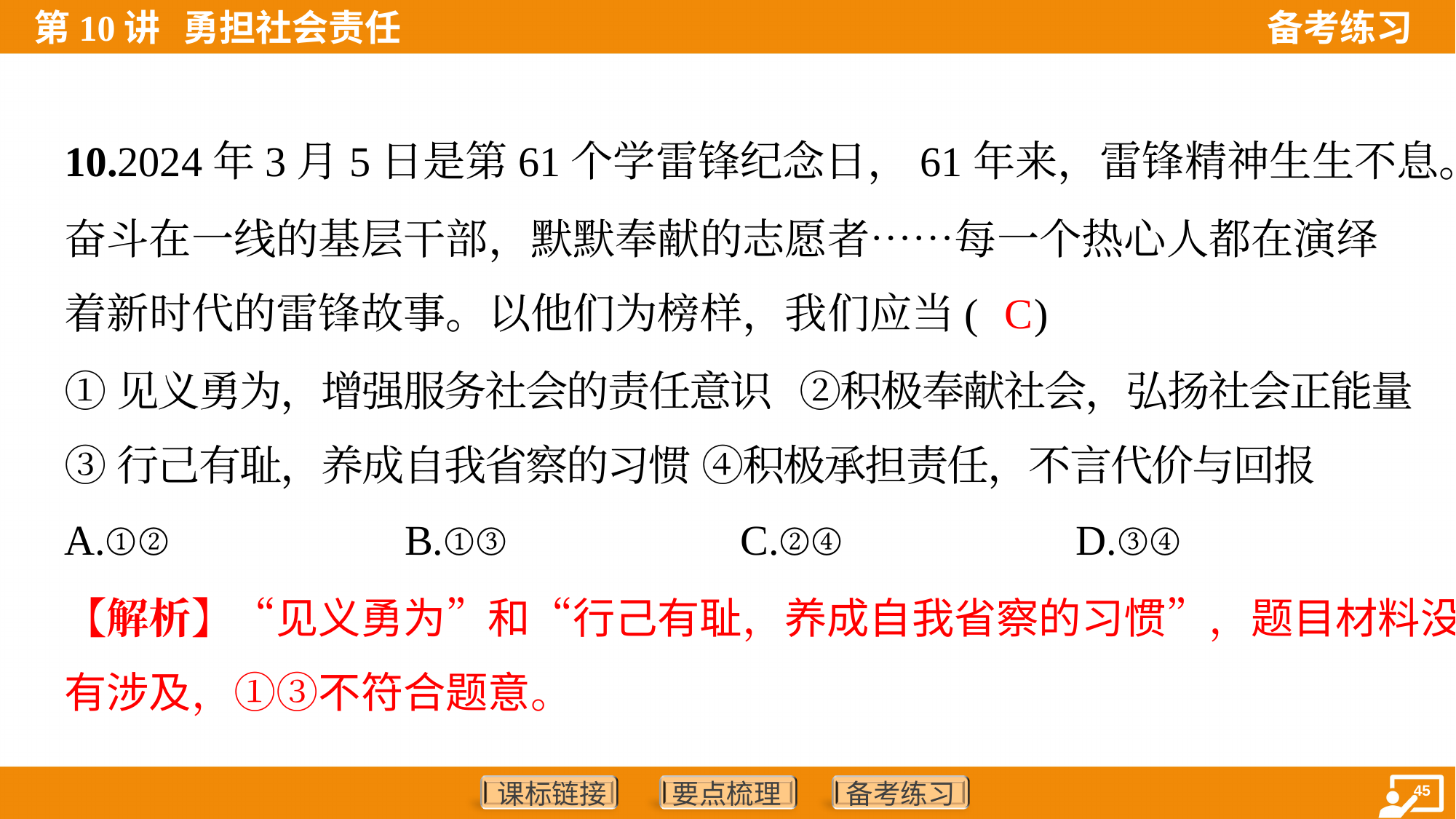

10.2024年3月5日是第61个学雷锋纪念日，61年来，雷锋精神生生不息。
奋斗在一线的基层干部，默默奉献的志愿者……每一个热心人都在演绎
着新时代的雷锋故事。以他们为榜样，我们应当(     )
C
①见义勇为，增强服务社会的责任意识   ②积极奉献社会，弘扬社会正能量
③行己有耻，养成自我省察的习惯 ④积极承担责任，不言代价与回报
A.①②	B.①③	C.②④	D.③④
【解析】“见义勇为”和“行己有耻，养成自我省察的习惯”，题目材料没
有涉及，①③不符合题意。